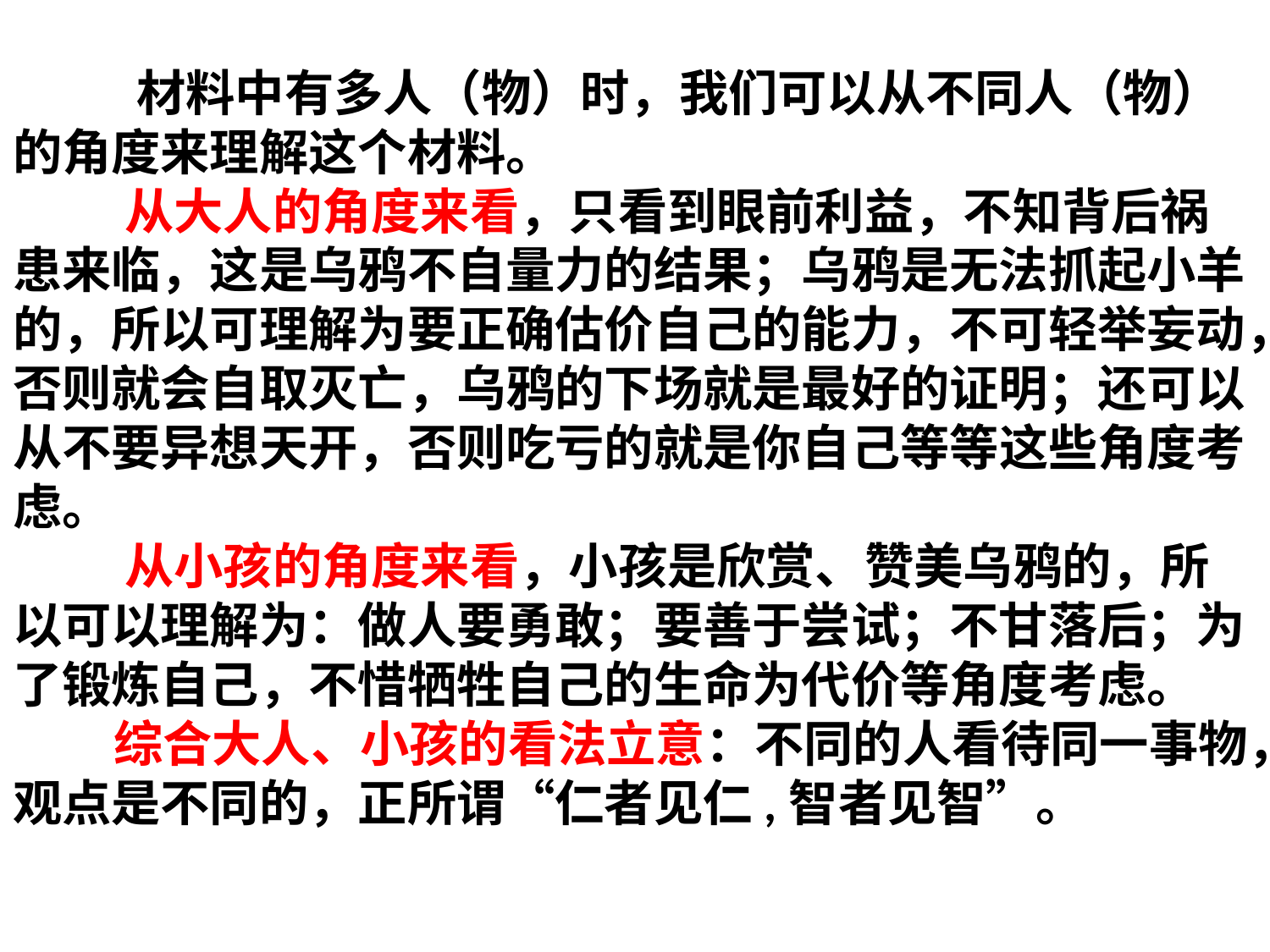

# 材料中有多人（物）时，我们可以从不同人（物）的角度来理解这个材料。 从大人的角度来看，只看到眼前利益，不知背后祸患来临，这是乌鸦不自量力的结果；乌鸦是无法抓起小羊的，所以可理解为要正确估价自己的能力，不可轻举妄动，否则就会自取灭亡，乌鸦的下场就是最好的证明；还可以从不要异想天开，否则吃亏的就是你自己等等这些角度考虑。 从小孩的角度来看，小孩是欣赏、赞美乌鸦的，所以可以理解为：做人要勇敢；要善于尝试；不甘落后；为了锻炼自己，不惜牺牲自己的生命为代价等角度考虑。 综合大人、小孩的看法立意：不同的人看待同一事物，观点是不同的，正所谓“仁者见仁,智者见智”。